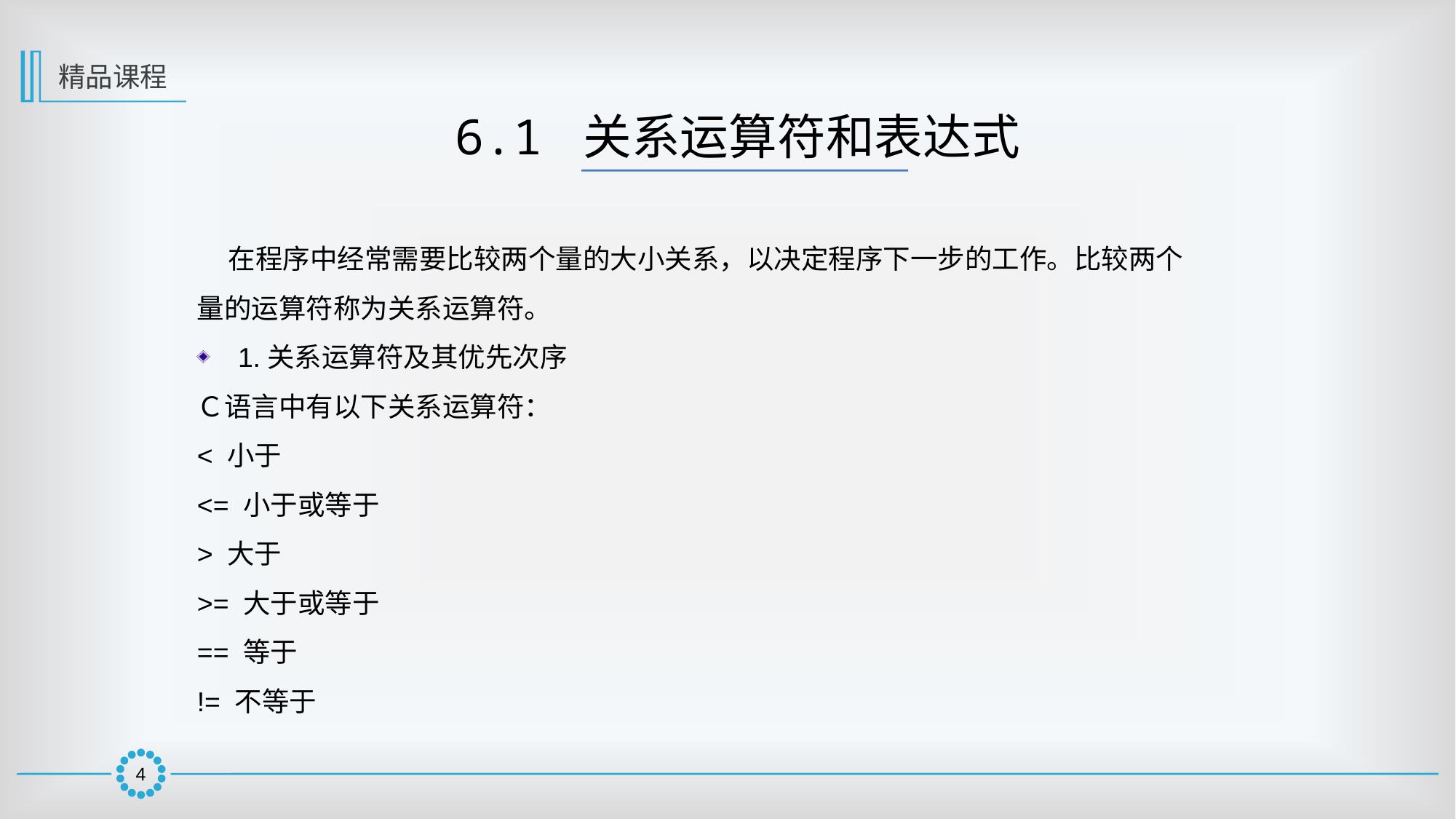

精品课程
6.1 关系运算符和表达式

    在程序中经常需要比较两个量的大小关系，以决定程序下一步的工作。比较两个量的运算符称为关系运算符。
1.关系运算符及其优先次序
Ｃ语言中有以下关系运算符：
< 小于
<= 小于或等于
> 大于
>= 大于或等于
== 等于
!= 不等于

4